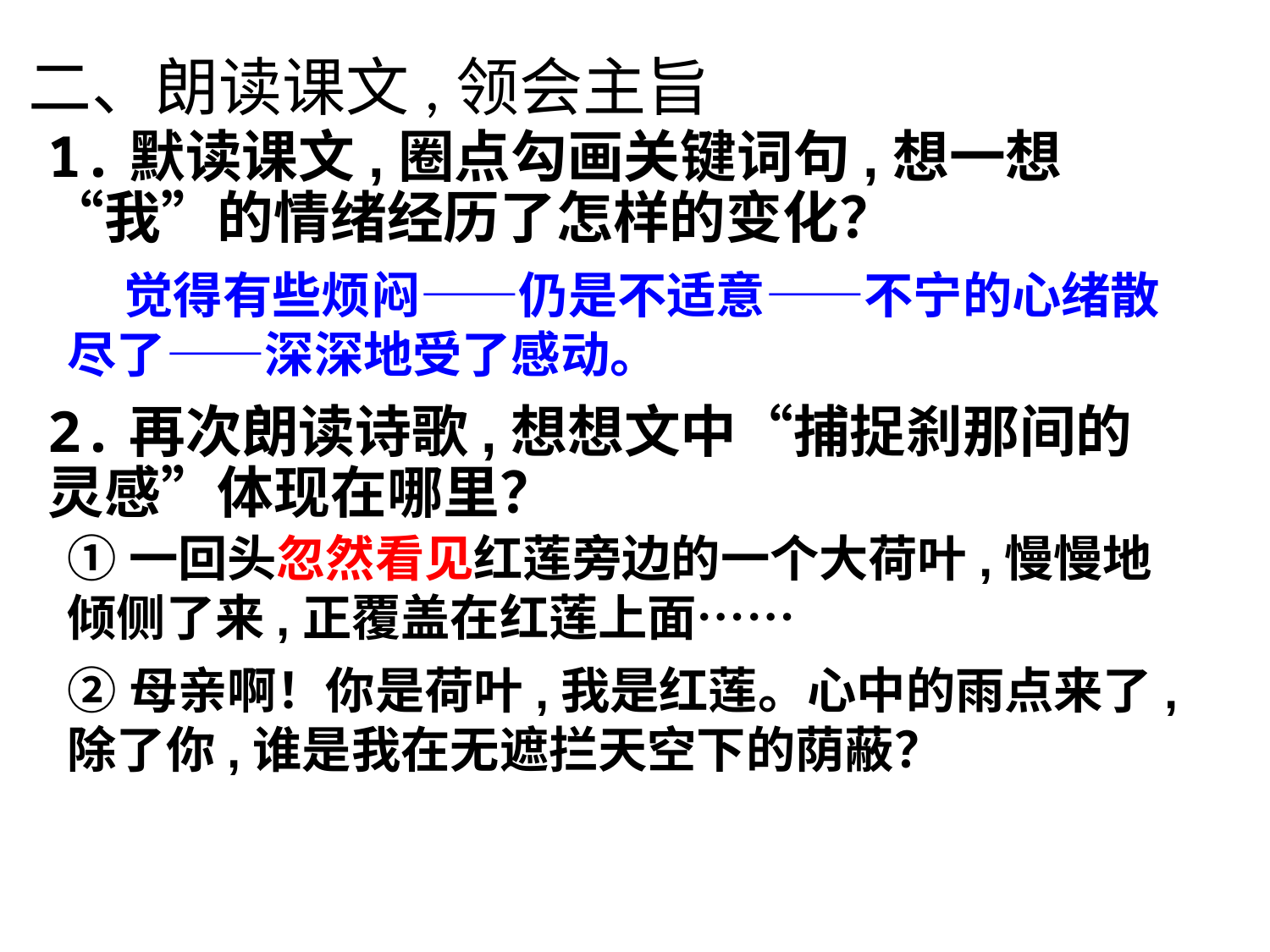

二、朗读课文,领会主旨
1.默读课文,圈点勾画关键词句,想一想“我”的情绪经历了怎样的变化？

2.再次朗读诗歌,想想文中“捕捉刹那间的灵感”体现在哪里？
    觉得有些烦闷——仍是不适意——不宁的心绪散尽了——深深地受了感动。
①一回头忽然看见红莲旁边的一个大荷叶,慢慢地倾侧了来,正覆盖在红莲上面……

②母亲啊！你是荷叶,我是红莲。心中的雨点来了,除了你,谁是我在无遮拦天空下的荫蔽？